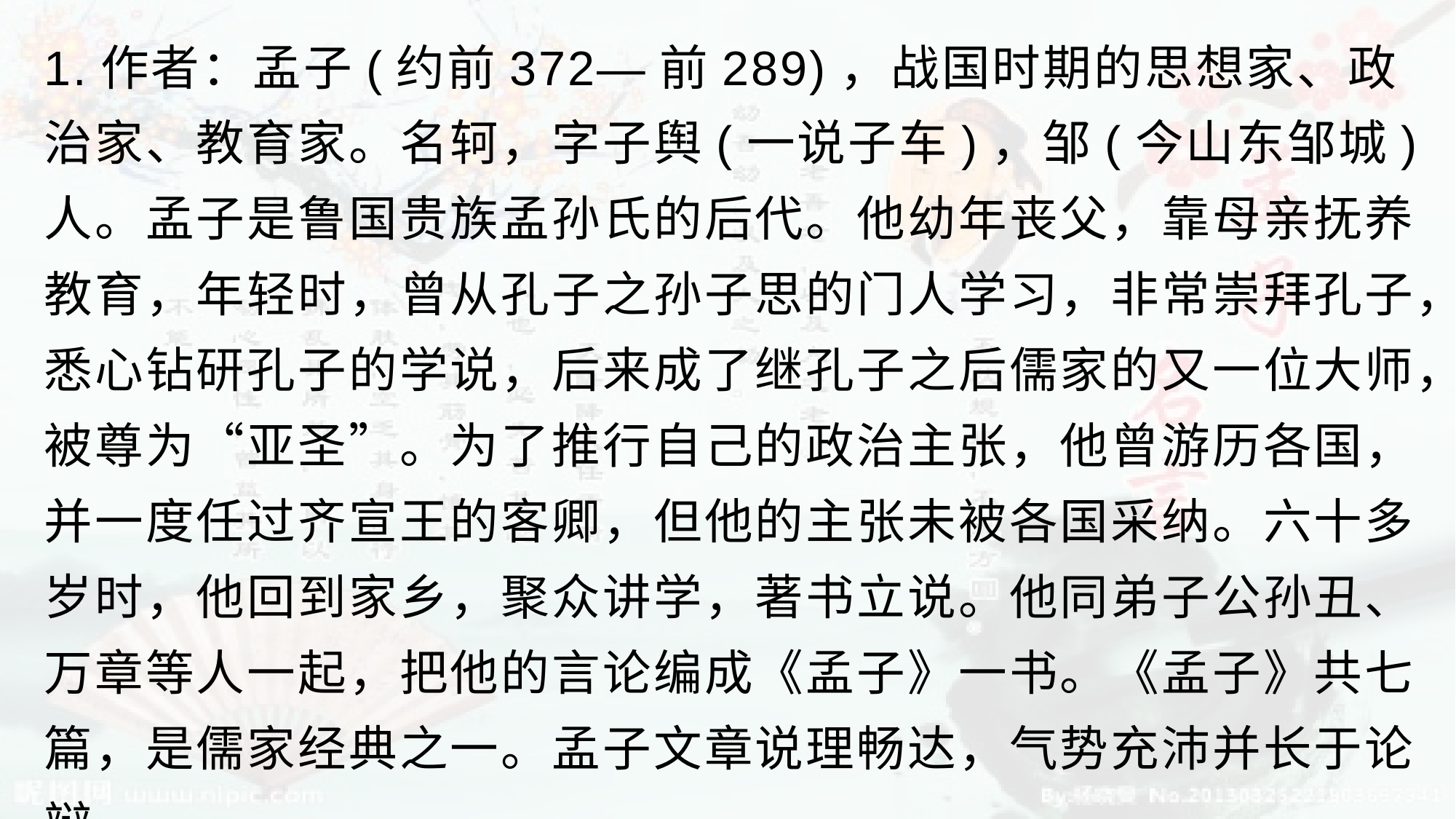

1.作者：孟子(约前372—前289)，战国时期的思想家、政治家、教育家。名轲，字子舆(一说子车)，邹(今山东邹城)人。孟子是鲁国贵族孟孙氏的后代。他幼年丧父，靠母亲抚养教育，年轻时，曾从孔子之孙子思的门人学习，非常崇拜孔子，悉心钻研孔子的学说，后来成了继孔子之后儒家的又一位大师，被尊为“亚圣”。为了推行自己的政治主张，他曾游历各国，并一度任过齐宣王的客卿，但他的主张未被各国采纳。六十多岁时，他回到家乡，聚众讲学，著书立说。他同弟子公孙丑、万章等人一起，把他的言论编成《孟子》一书。《孟子》共七篇，是儒家经典之一。孟子文章说理畅达，气势充沛并长于论辩。